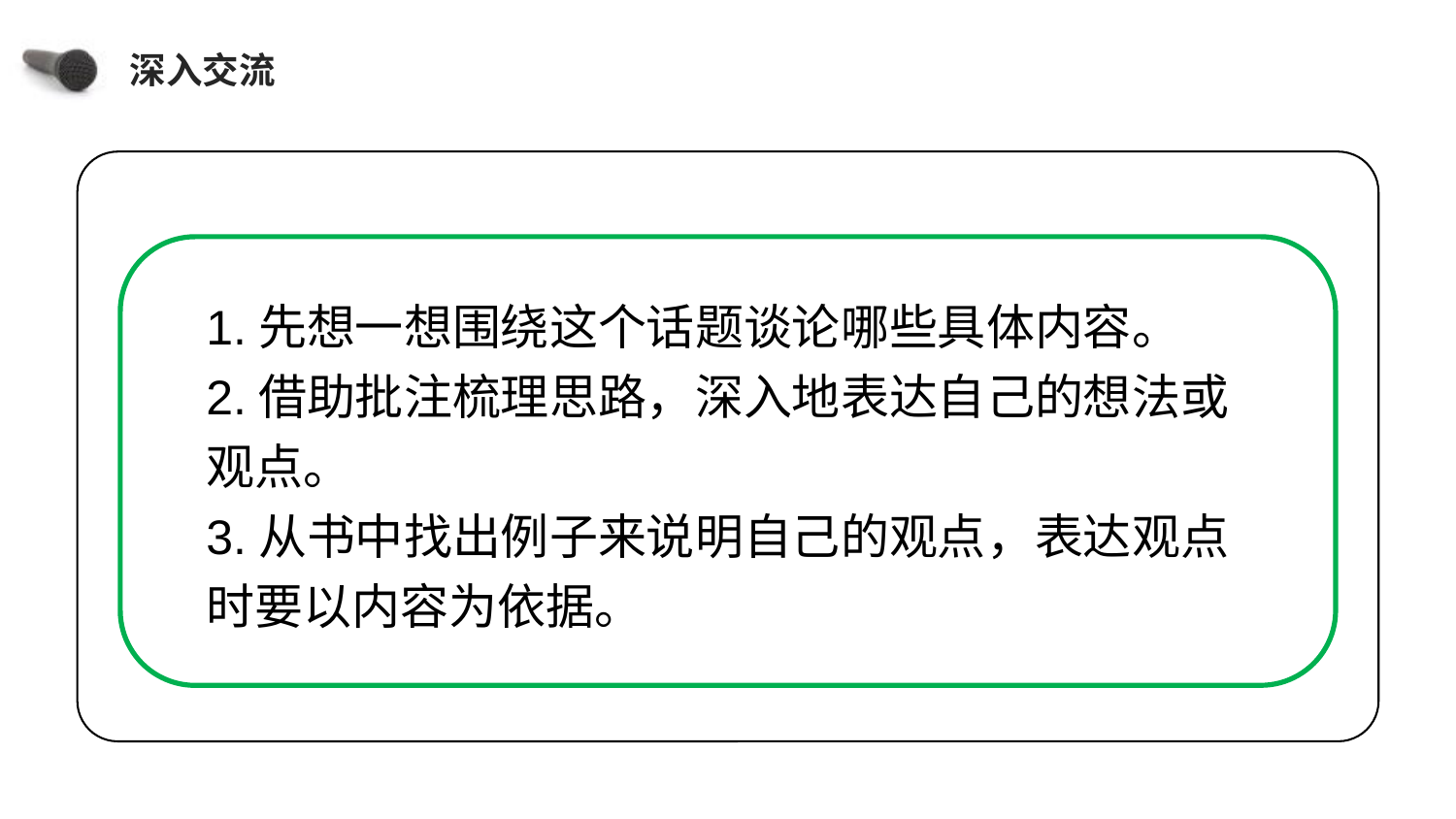

深入交流

1.先想一想围绕这个话题谈论哪些具体内容。
2.借助批注梳理思路，深入地表达自己的想法或观点。
3.从书中找出例子来说明自己的观点，表达观点时要以内容为依据。